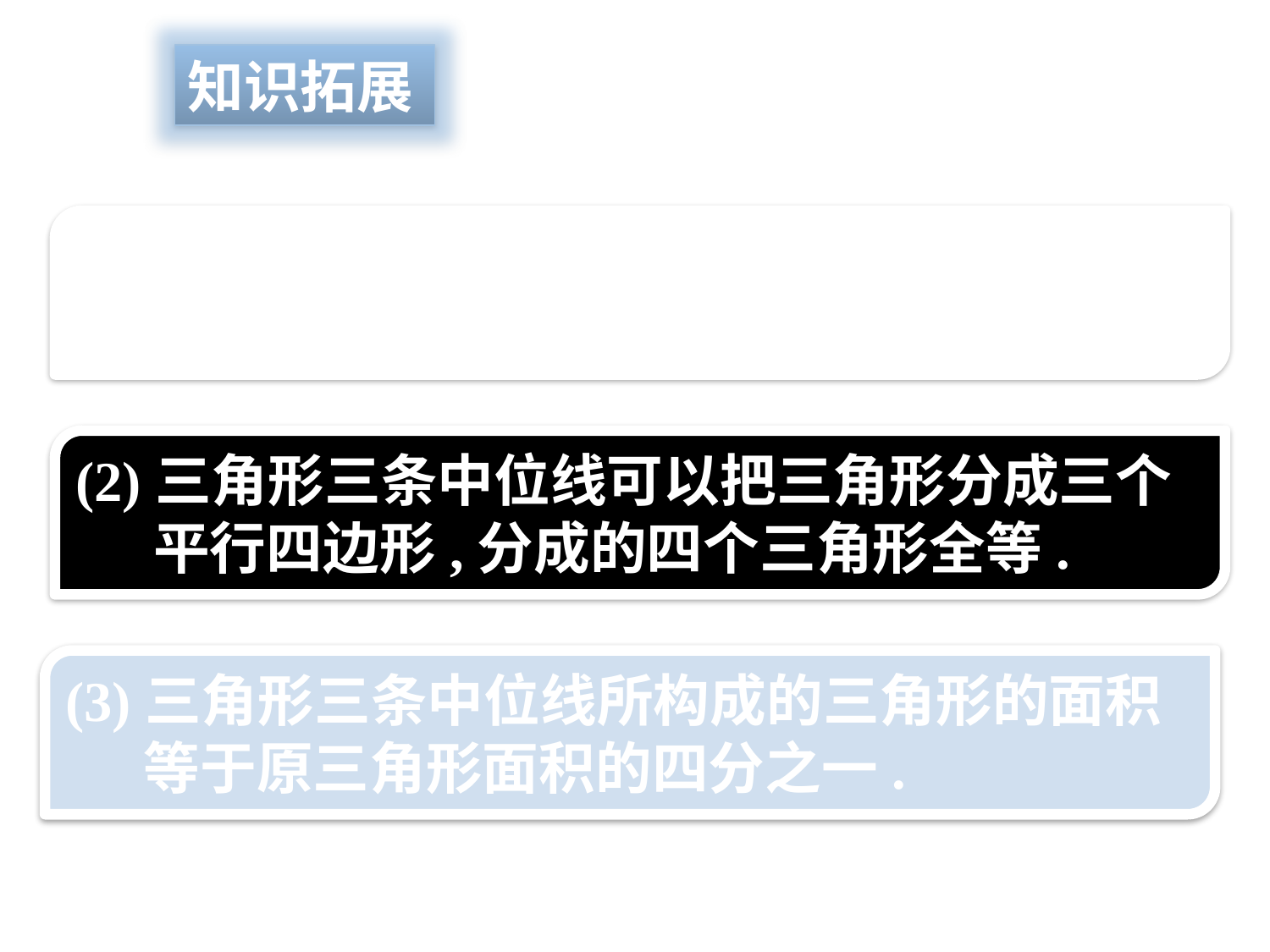

知识拓展
(1)三角形的中位线所构成的三角形的周长是
     原三角形周长的一半.
(2)三角形三条中位线可以把三角形分成三个
     平行四边形,分成的四个三角形全等.
(3)三角形三条中位线所构成的三角形的面积
     等于原三角形面积的四分之一.